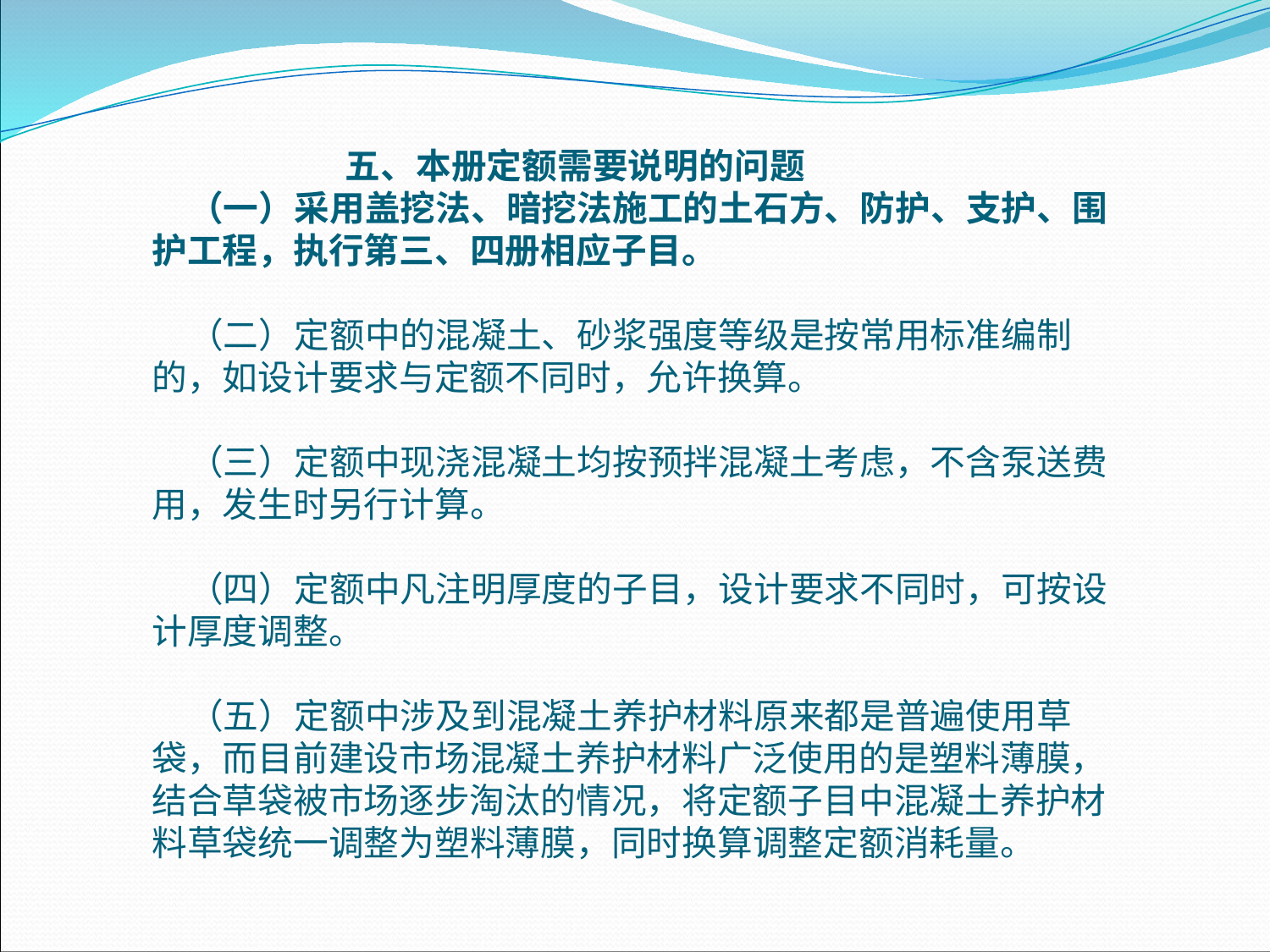

五、本册定额需要说明的问题（一）采用盖挖法、暗挖法施工的土石方、防护、支护、围护工程，执行第三、四册相应子目。
（二）定额中的混凝土、砂浆强度等级是按常用标准编制的，如设计要求与定额不同时，允许换算。
（三）定额中现浇混凝土均按预拌混凝土考虑，不含泵送费用，发生时另行计算。
（四）定额中凡注明厚度的子目，设计要求不同时，可按设计厚度调整。
（五）定额中涉及到混凝土养护材料原来都是普遍使用草袋，而目前建设市场混凝土养护材料广泛使用的是塑料薄膜，结合草袋被市场逐步淘汰的情况，将定额子目中混凝土养护材料草袋统一调整为塑料薄膜，同时换算调整定额消耗量。